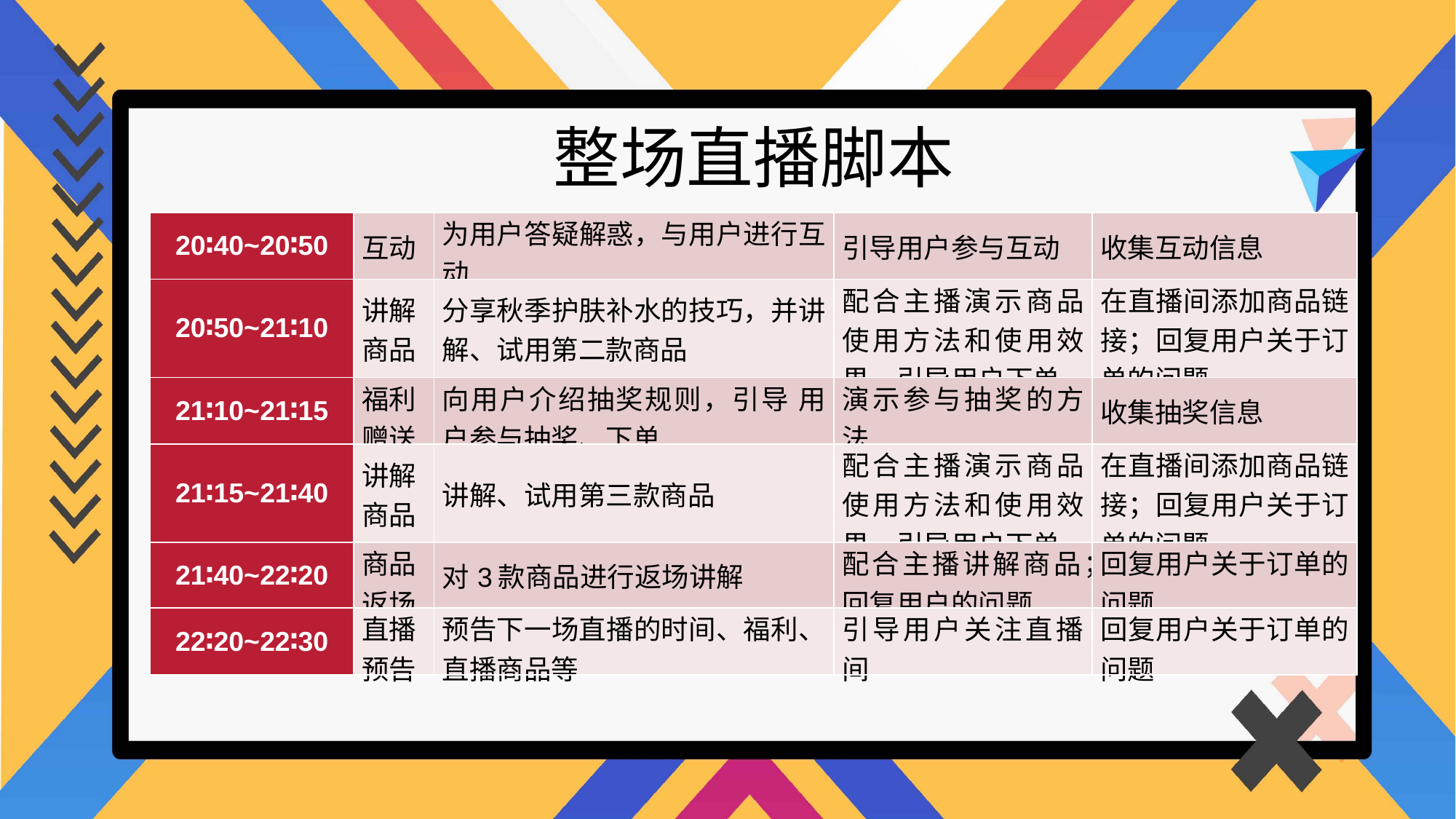

整场直播脚本
| 20∶40~20∶50 | 互动 | 为用户答疑解惑，与用户进行互动 | 引导用户参与互动 | 收集互动信息 |
| --- | --- | --- | --- | --- |
| 20∶50~21∶10 | 讲解 商品 | 分享秋季护肤补水的技巧，并讲解、试用第二款商品 | 配合主播演示商品使用方法和使用效果，引导用户下单 | 在直播间添加商品链接；回复用户关于订单的问题 |
| 21∶10~21∶15 | 福利 赠送 | 向用户介绍抽奖规则，引导 用户参与抽奖、下单 | 演示参与抽奖的方法 | 收集抽奖信息 |
| 21∶15~21∶40 | 讲解 商品 | 讲解、试用第三款商品 | 配合主播演示商品使用方法和使用效果，引导用户下单 | 在直播间添加商品链接；回复用户关于订单的问题 |
| 21∶40~22∶20 | 商品 返场 | 对3款商品进行返场讲解 | 配合主播讲解商品；回复用户的问题 | 回复用户关于订单的问题 |
| 22∶20~22∶30 | 直播 预告 | 预告下一场直播的时间、福利、直播商品等 | 引导用户关注直播间 | 回复用户关于订单的问题 |